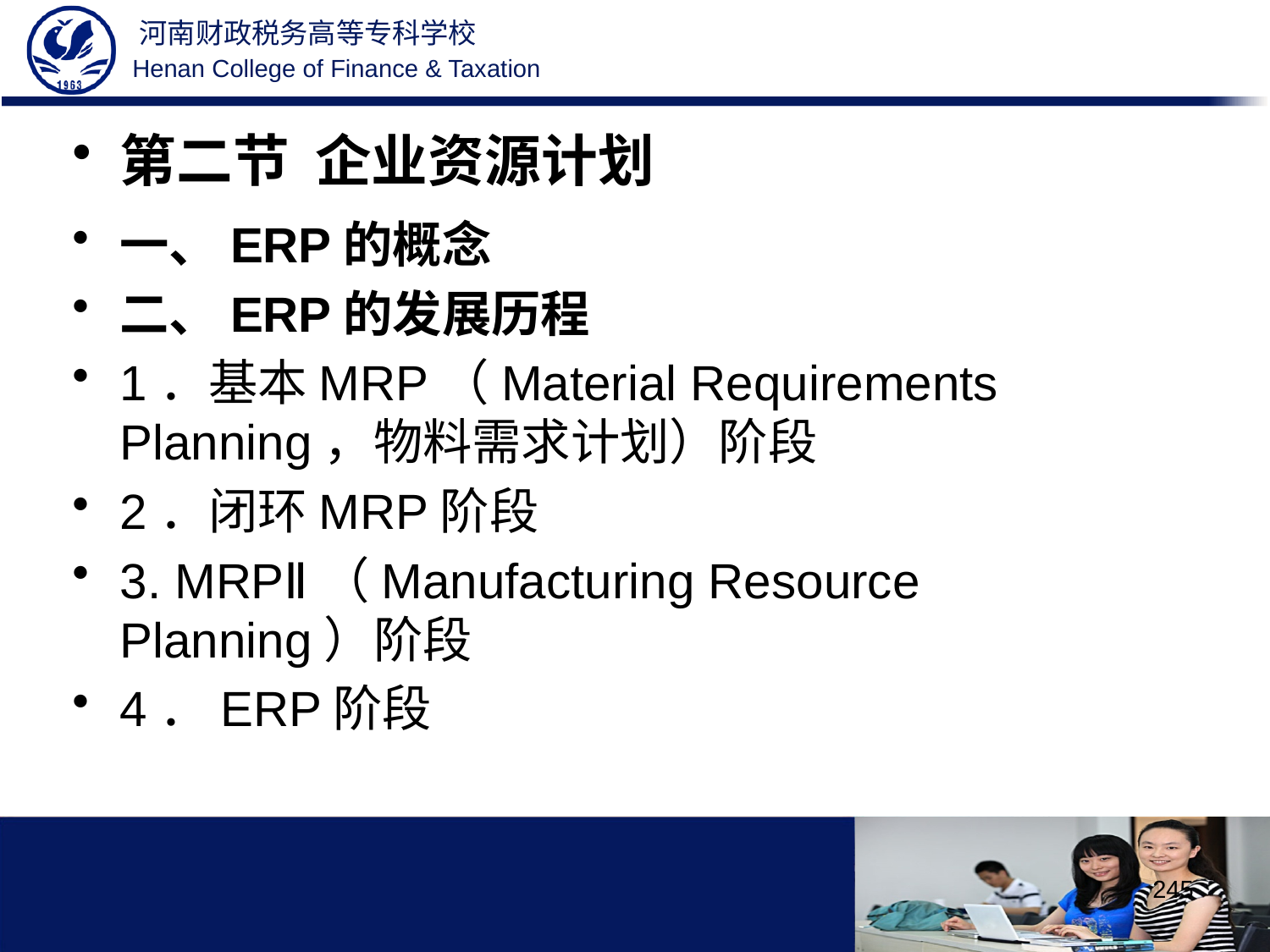

第二节  企业资源计划
一、ERP的概念
二、ERP的发展历程
1．基本MRP（Material Requirements Planning，物料需求计划）阶段
2．闭环MRP阶段
3. MRPⅡ（Manufacturing Resource Planning）阶段
4．ERP阶段

245